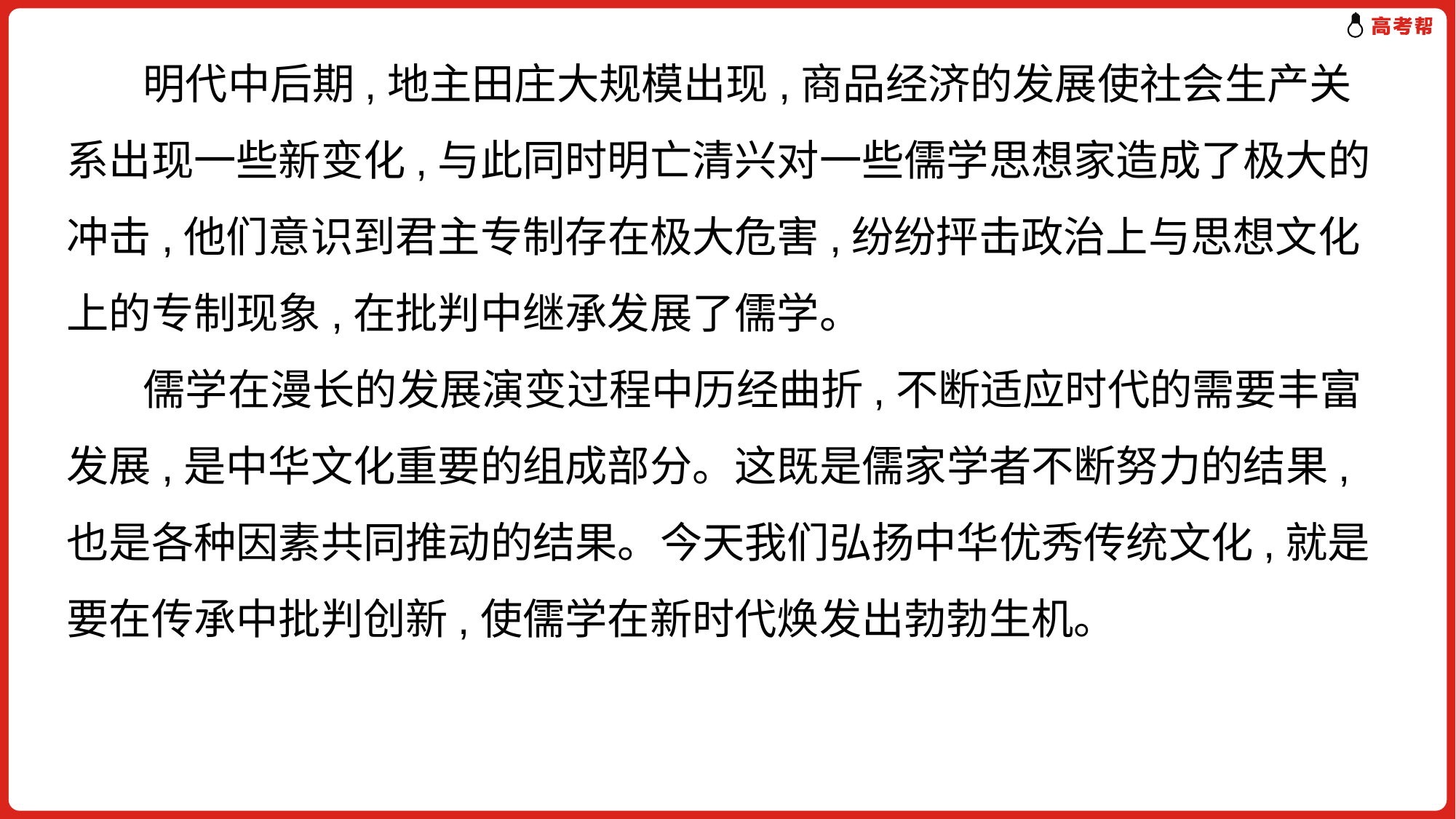

明代中后期,地主田庄大规模出现,商品经济的发展使社会生产关系出现一些新变化,与此同时明亡清兴对一些儒学思想家造成了极大的冲击,他们意识到君主专制存在极大危害,纷纷抨击政治上与思想文化上的专制现象,在批判中继承发展了儒学。
       儒学在漫长的发展演变过程中历经曲折,不断适应时代的需要丰富发展,是中华文化重要的组成部分。这既是儒家学者不断努力的结果,也是各种因素共同推动的结果。今天我们弘扬中华优秀传统文化,就是要在传承中批判创新,使儒学在新时代焕发出勃勃生机。